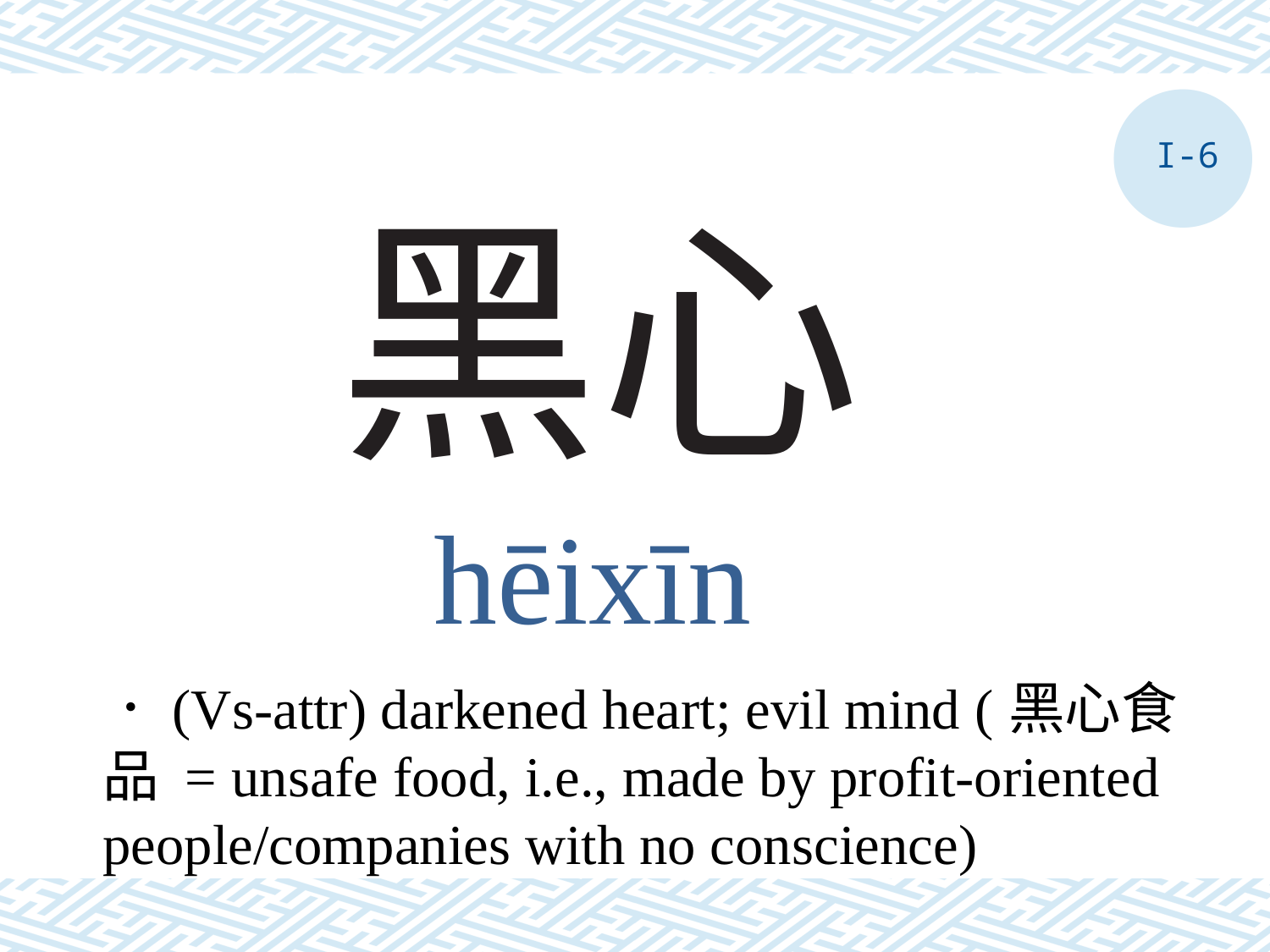

I-6

# 黑心
hēixīn
．(Vs-attr) darkened heart; evil mind (黑心食品 = unsafe food, i.e., made by profit-oriented people/companies with no conscience)